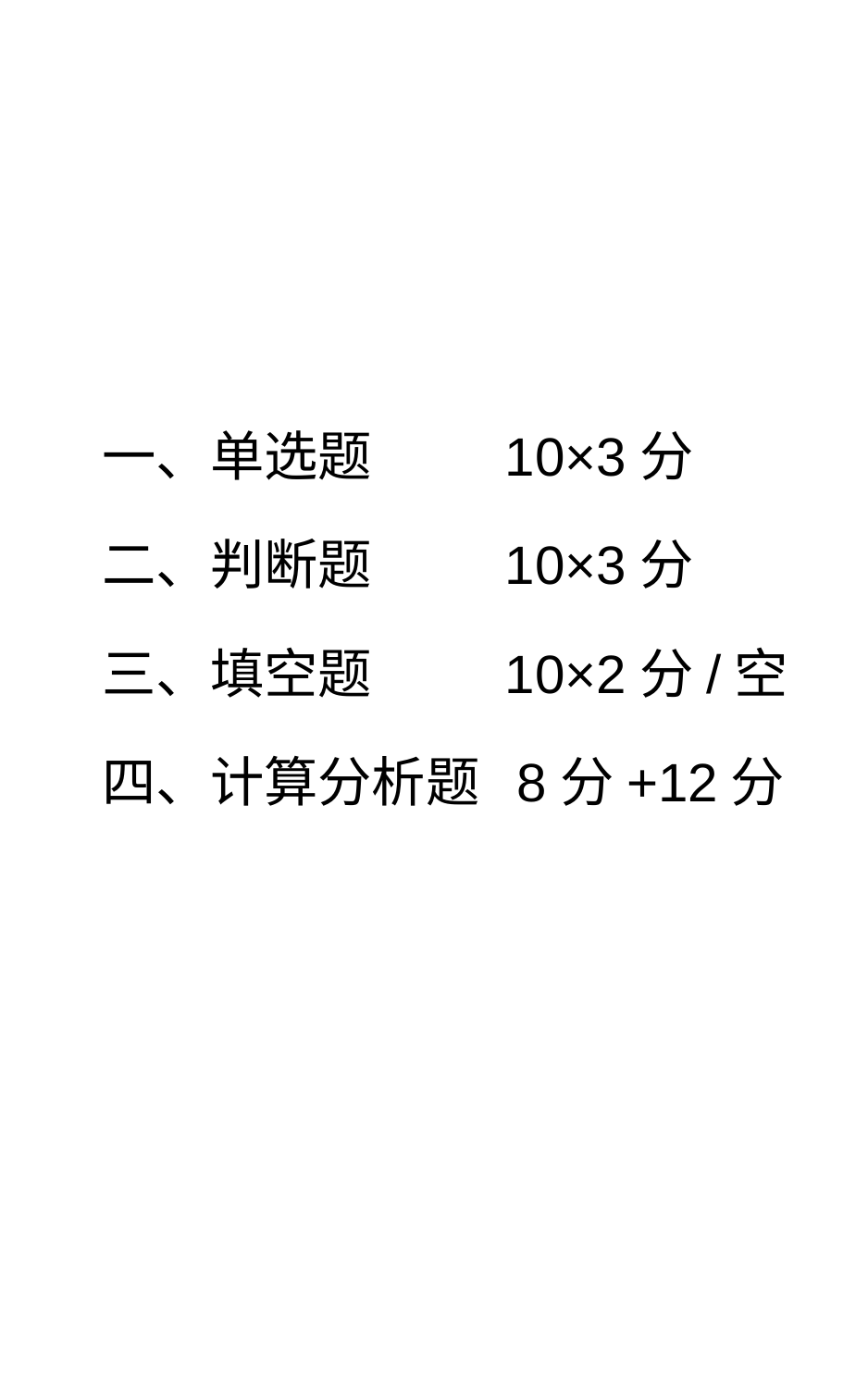

一、单选题          10×3分
二、判断题          10×3分
三、填空题          10×2分/空
四、计算分析题  8分+12分